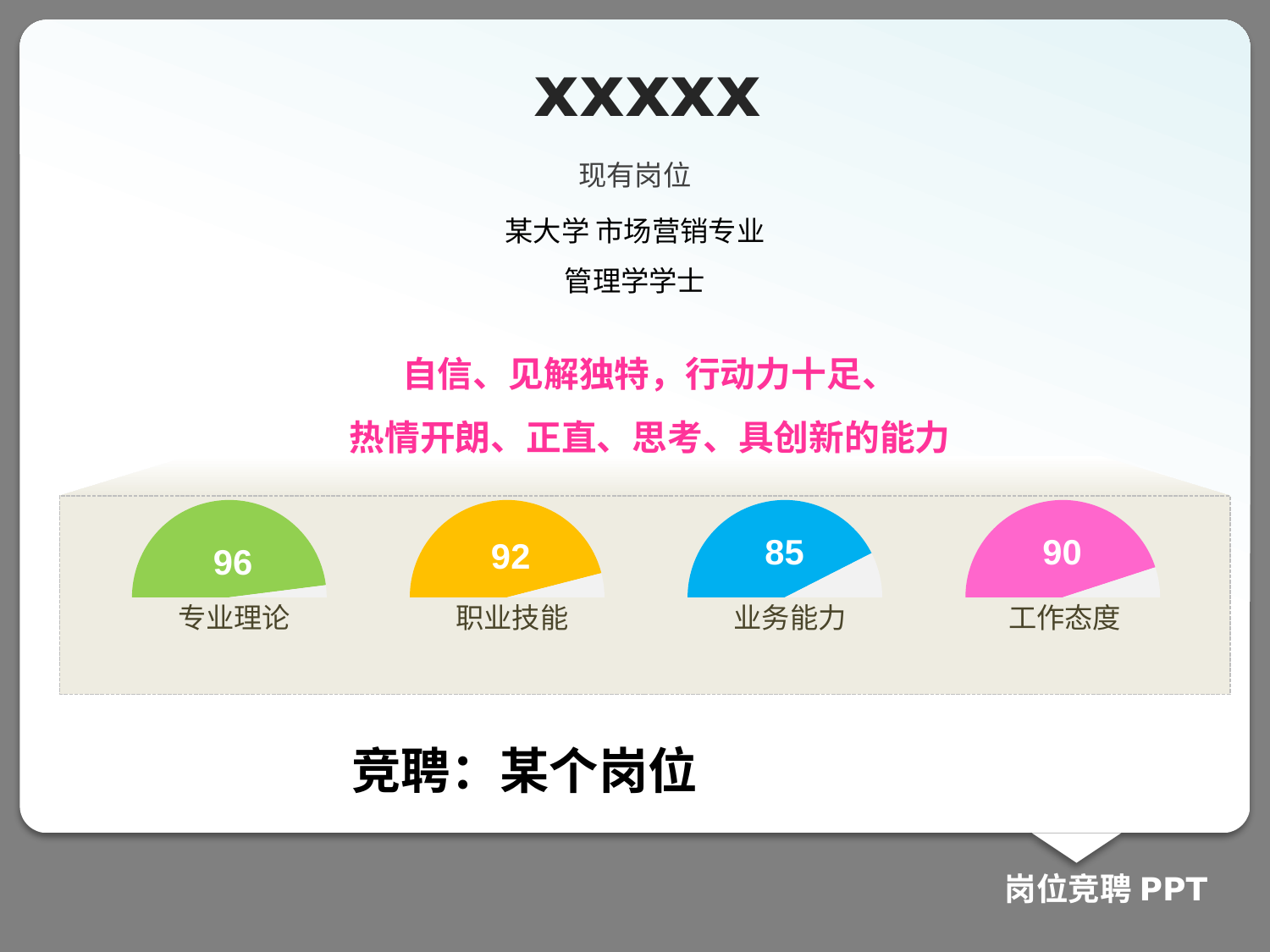

xxxxx
现有岗位
某大学 市场营销专业
管理学学士
自信、见解独特，行动力十足、
热情开朗、正直、思考、具创新的能力

### Chart

| Category | 销售额 |
|---|---|
| 第一季度 | 0.9600000000000004 |
| 第二季度 | 0.04000000000000002 |
| 第三季度 | 1.0 |

### Chart

| Category | 销售额 |
|---|---|
| 第一季度 | 92.0 |
| 第二季度 | 8.0 |
| 第三季度 | 100.0 |

### Chart

| Category | 销售额 |
|---|---|
| 第一季度 | 85.0 |
| 第二季度 | 15.0 |
| 第三季度 | 100.0 |

### Chart

| Category |
|---|

### Chart

| Category | 销售额 |
|---|---|
| 第一季度 | 90.0 |
| 第二季度 | 10.0 |
| 第三季度 | 100.0 |
85
90
92
96
专业理论
职业技能
业务能力
工作态度
竞聘：某个岗位